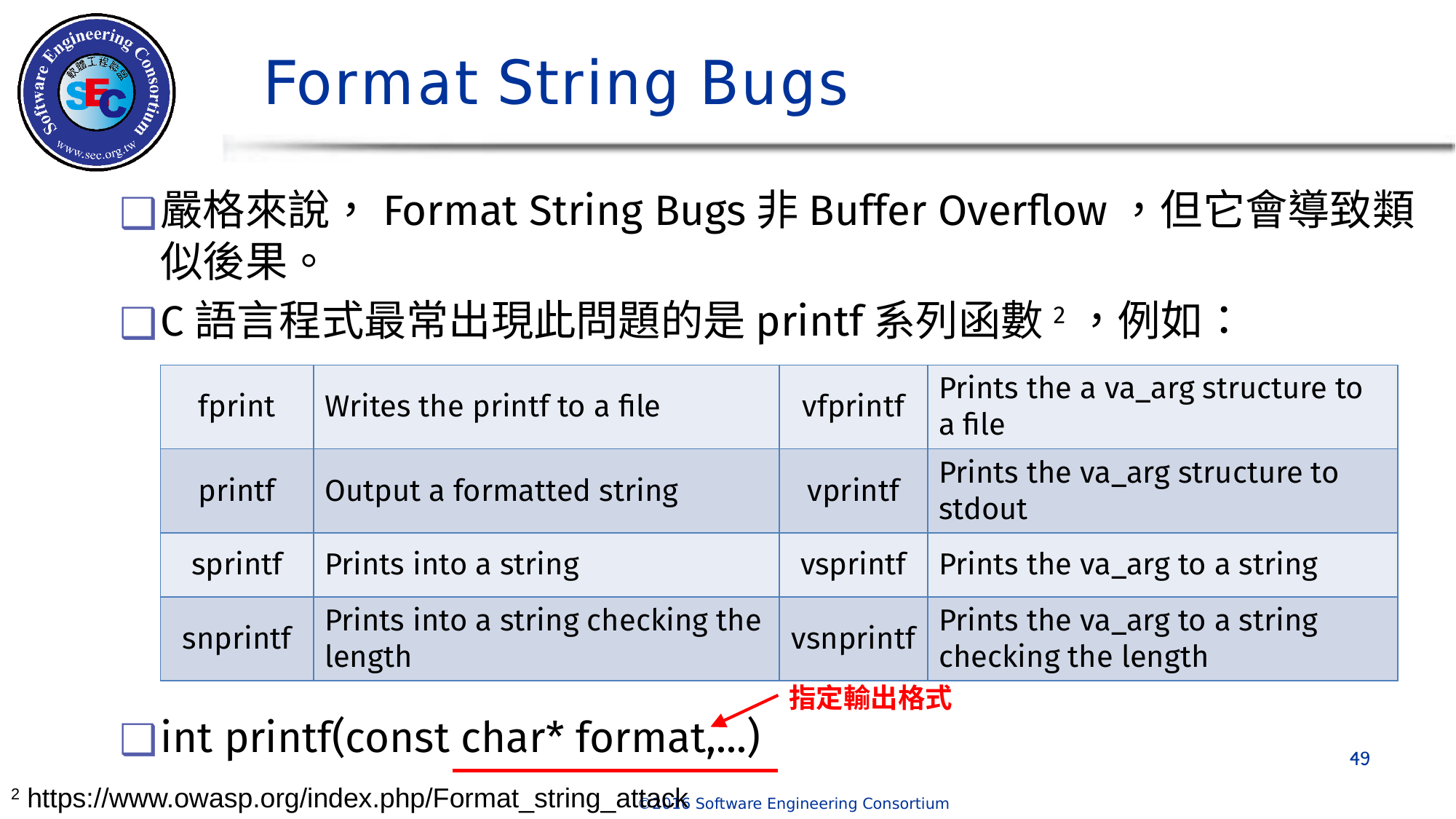

# Format String Bugs
嚴格來說，Format String Bugs非Buffer Overflow，但它會導致類似後果。
C語言程式最常出現此問題的是printf系列函數2，例如：
int printf(const char* format,...)
| fprint | Writes the printf to a file | vfprintf | Prints the a va\_arg structure to a file |
| --- | --- | --- | --- |
| printf | Output a formatted string | vprintf | Prints the va\_arg structure to stdout |
| sprintf | Prints into a string | vsprintf | Prints the va\_arg to a string |
| snprintf | Prints into a string checking the length | vsnprintf | Prints the va\_arg to a string checking the length |
指定輸出格式
49
2 https://www.owasp.org/index.php/Format_string_attack